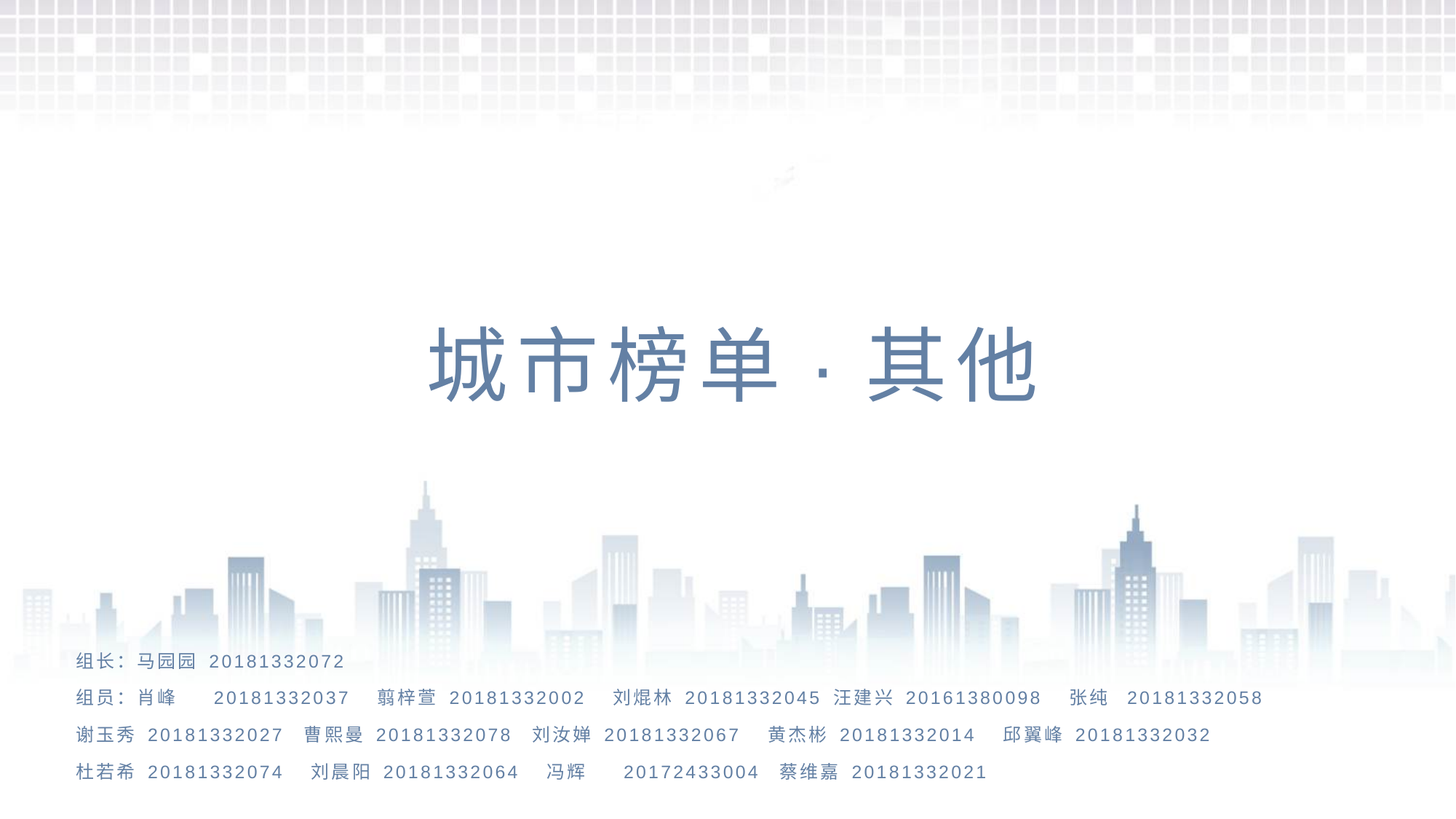

# 城市榜单·其他
组长：马园园 20181332072
组员：肖峰     20181332037   翦梓萱 20181332002   刘焜林 20181332045 汪建兴 20161380098   张纯  20181332058
谢玉秀 20181332027  曹熙曼 20181332078  刘汝婵 20181332067   黄杰彬 20181332014   邱翼峰 20181332032
杜若希 20181332074   刘晨阳 20181332064   冯辉     20172433004  蔡维嘉 20181332021